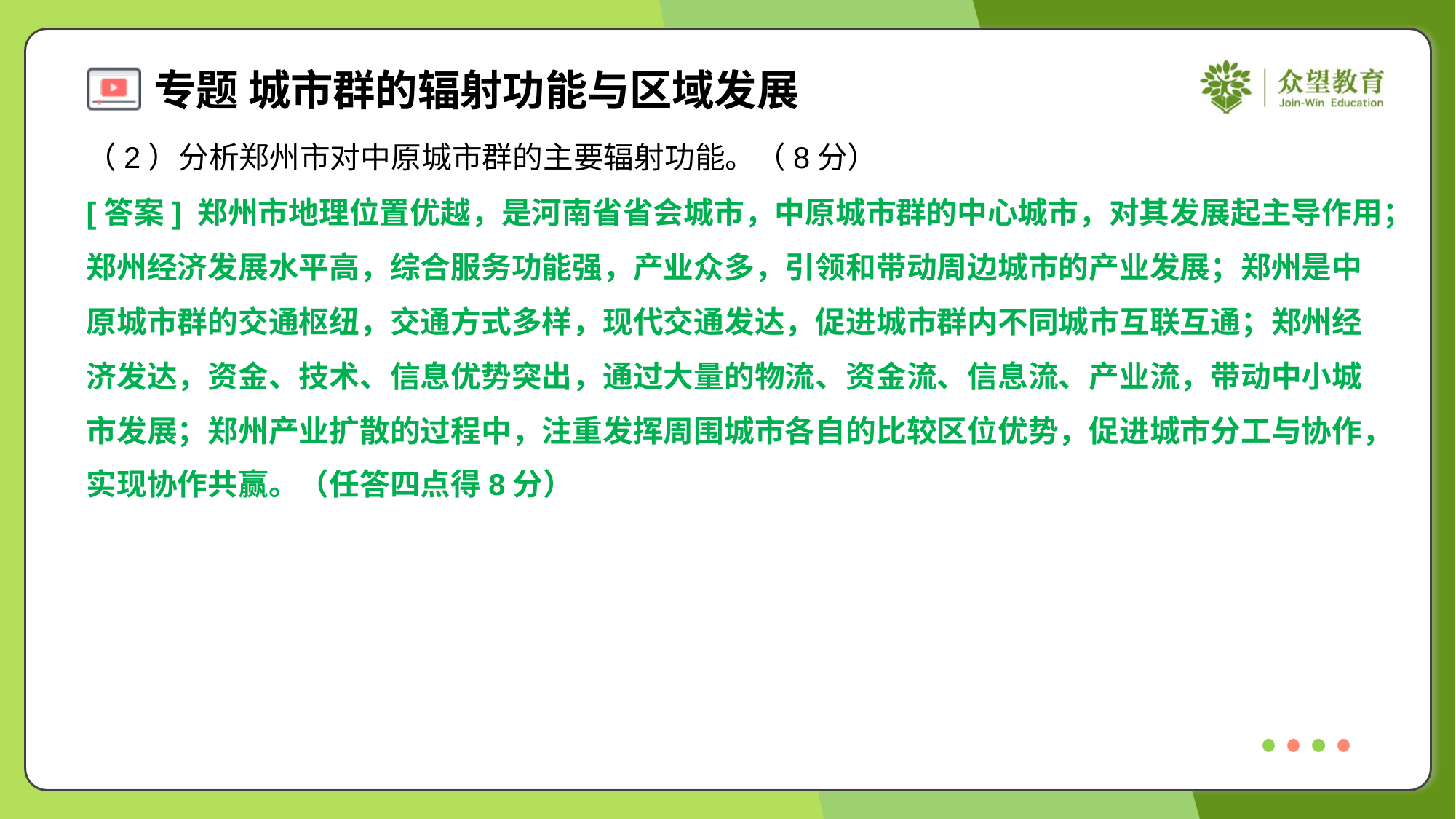

（2）分析郑州市对中原城市群的主要辐射功能。（8分）
[答案] 郑州市地理位置优越，是河南省省会城市，中原城市群的中心城市，对其发展起主导作用；
郑州经济发展水平高，综合服务功能强，产业众多，引领和带动周边城市的产业发展；郑州是中
原城市群的交通枢纽，交通方式多样，现代交通发达，促进城市群内不同城市互联互通；郑州经
济发达，资金、技术、信息优势突出，通过大量的物流、资金流、信息流、产业流，带动中小城
市发展；郑州产业扩散的过程中，注重发挥周围城市各自的比较区位优势，促进城市分工与协作，
实现协作共赢。（任答四点得8分）